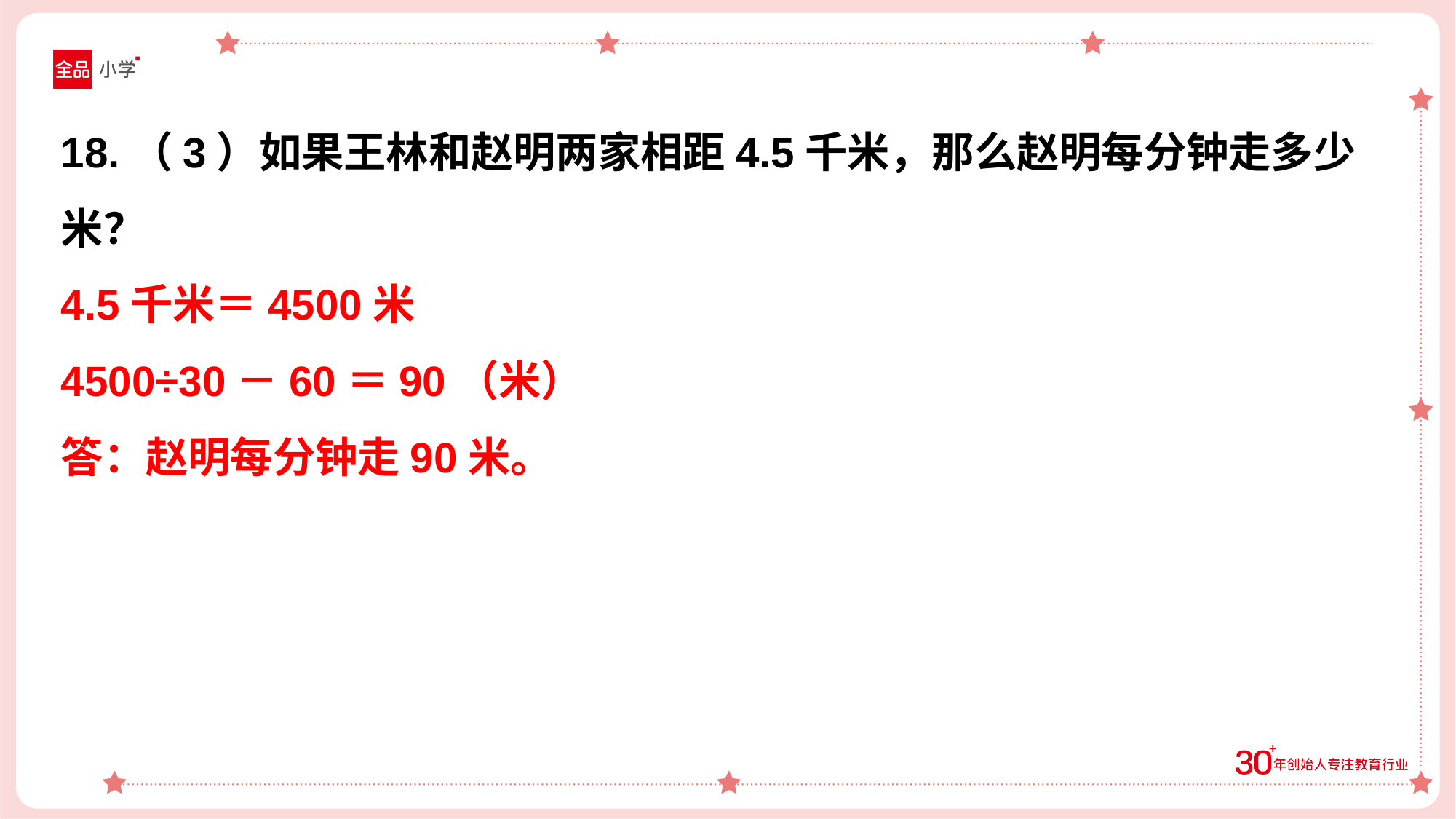

18.（3）如果王林和赵明两家相距4.5千米，那么赵明每分钟走多少米？
4.5千米＝4500米
4500÷30－60＝90（米）
答：赵明每分钟走90米。